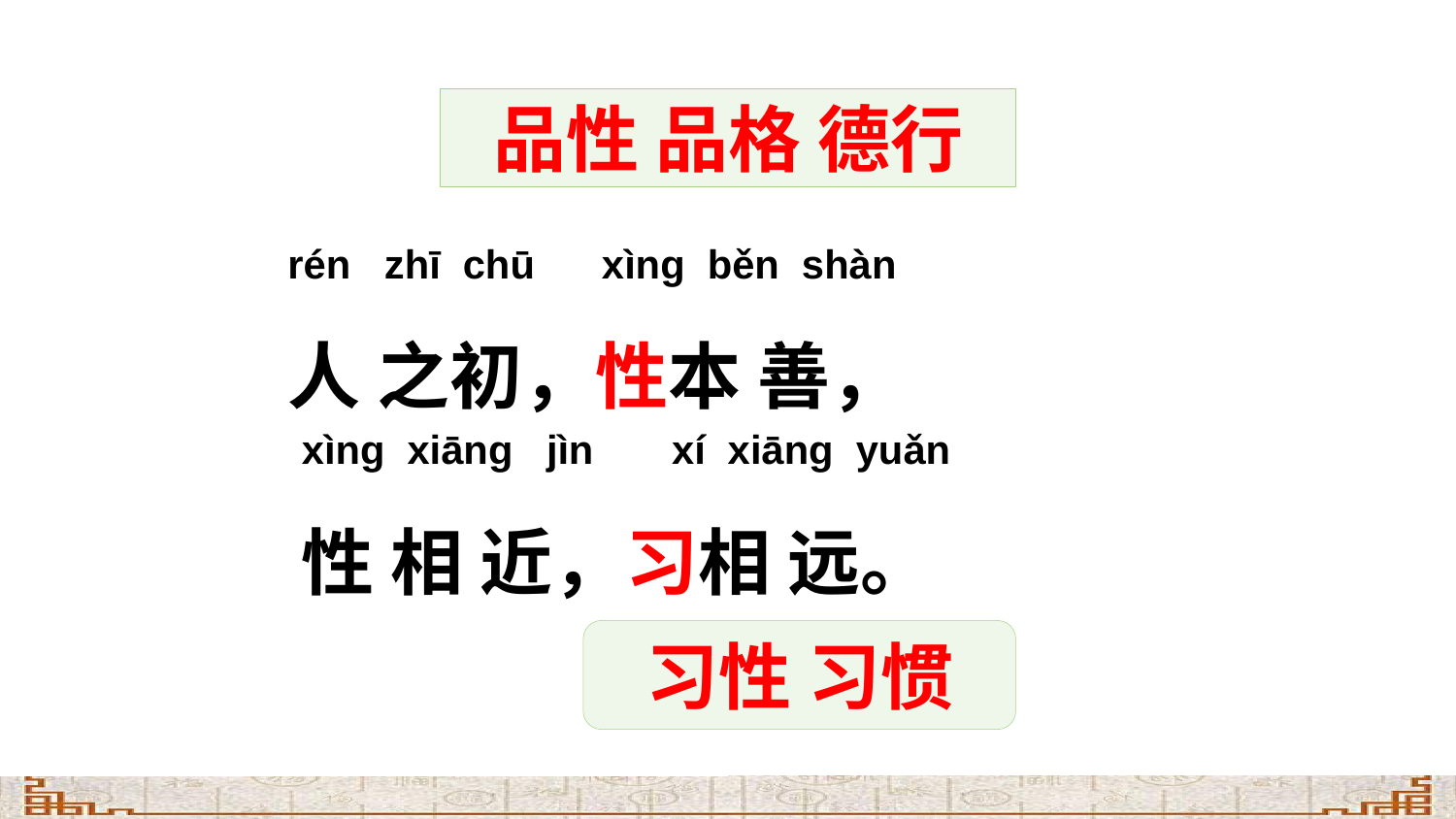

品性 品格 德行
rén   zhī  chū      xìnɡ  běn  shàn
人 之初，性本 善，
xìnɡ  xiānɡ   jìn       xí  xiānɡ  yuǎn
性 相 近，习相 远。
习性 习惯